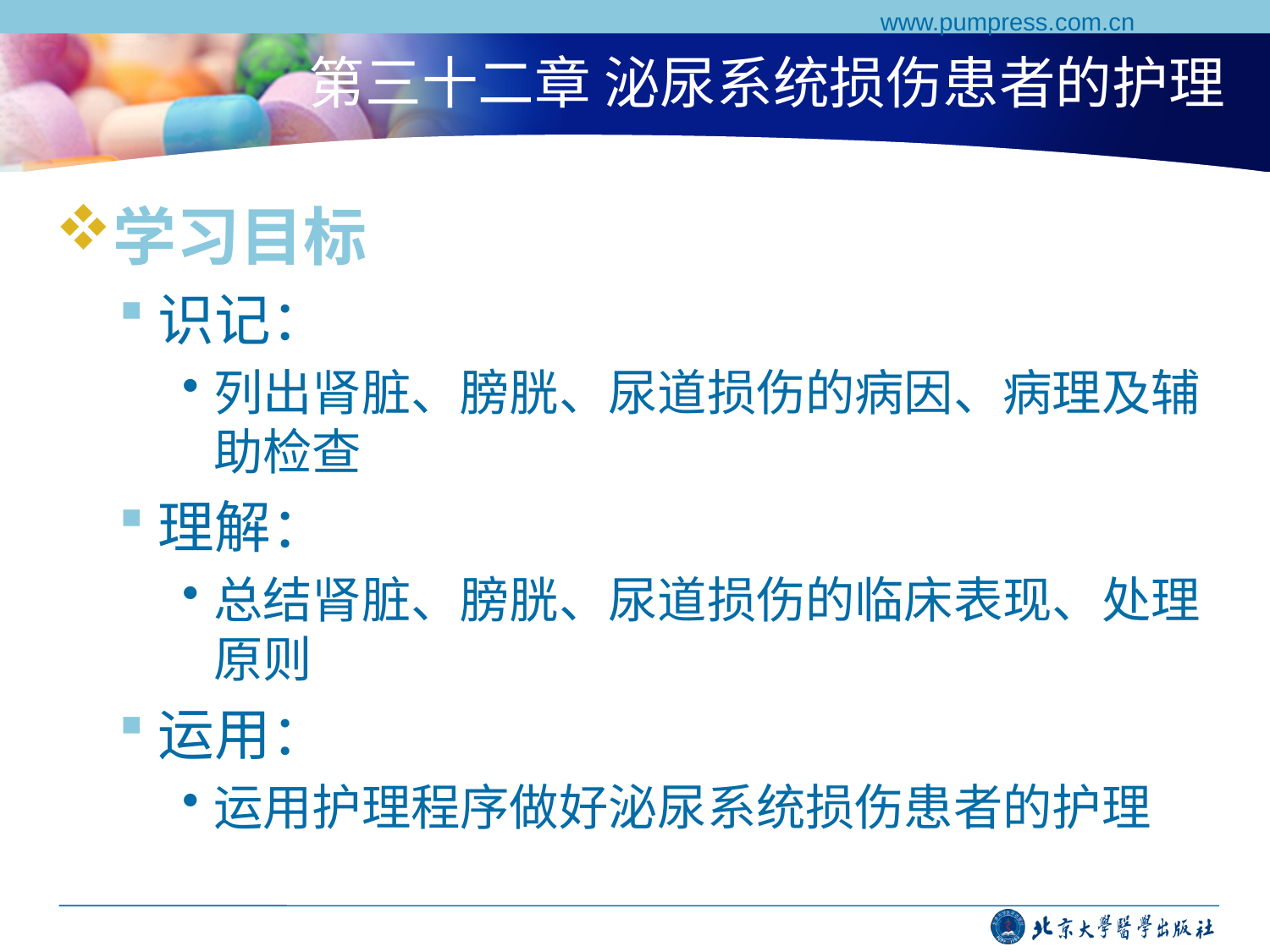

www.pumpress.com.cn
# 第三十二章 泌尿系统损伤患者的护理
学习目标
识记：
列出肾脏、膀胱、尿道损伤的病因、病理及辅助检查
理解：
总结肾脏、膀胱、尿道损伤的临床表现、处理原则
运用：
运用护理程序做好泌尿系统损伤患者的护理